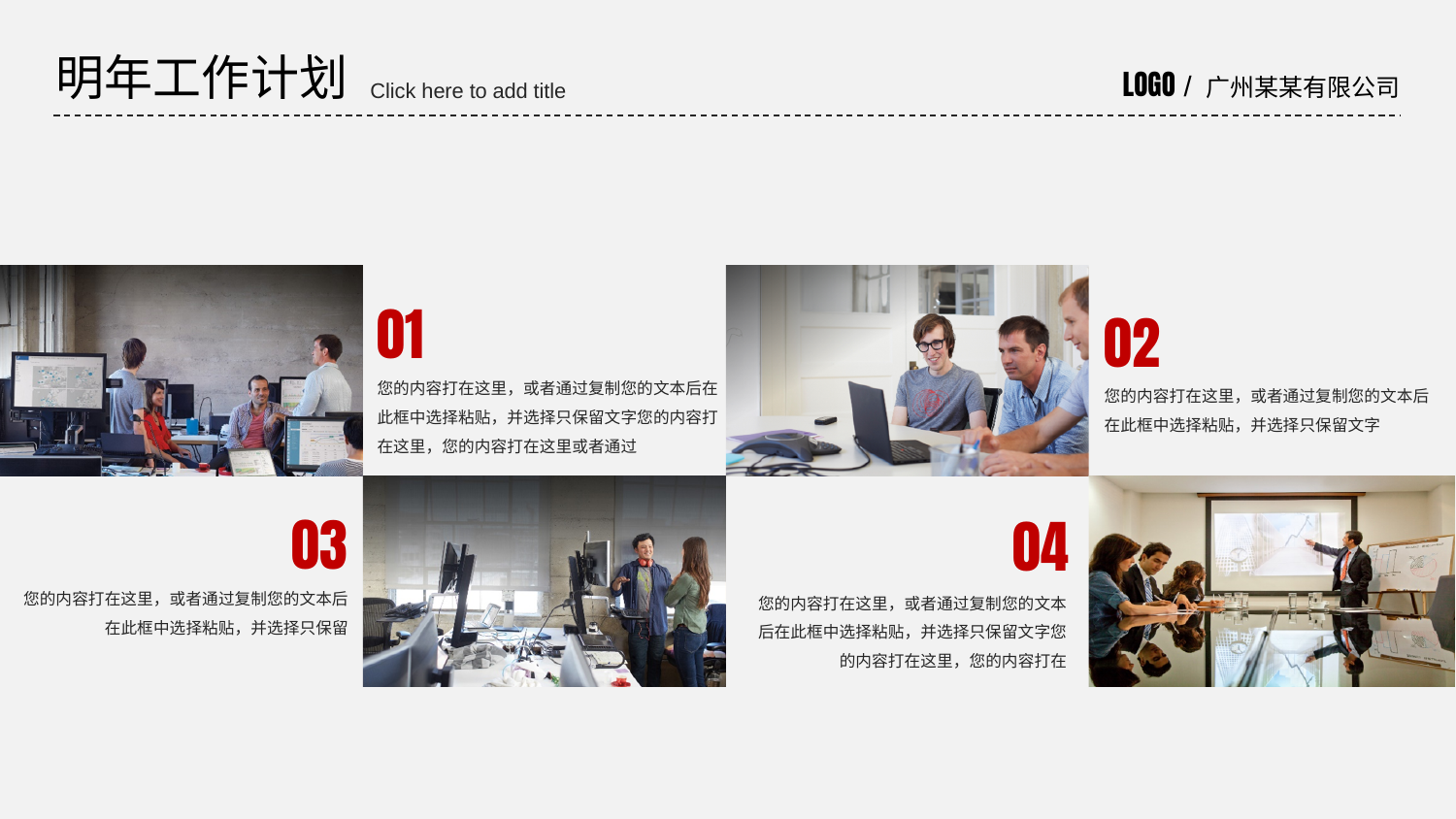

明年工作计划
LOGO / 广州某某有限公司
Click here to add title

01
02
您的内容打在这里，或者通过复制您的文本后在此框中选择粘贴，并选择只保留文字您的内容打在这里，您的内容打在这里或者通过
您的内容打在这里，或者通过复制您的文本后在此框中选择粘贴，并选择只保留文字

03
04
您的内容打在这里，或者通过复制您的文本后在此框中选择粘贴，并选择只保留
您的内容打在这里，或者通过复制您的文本后在此框中选择粘贴，并选择只保留文字您的内容打在这里，您的内容打在